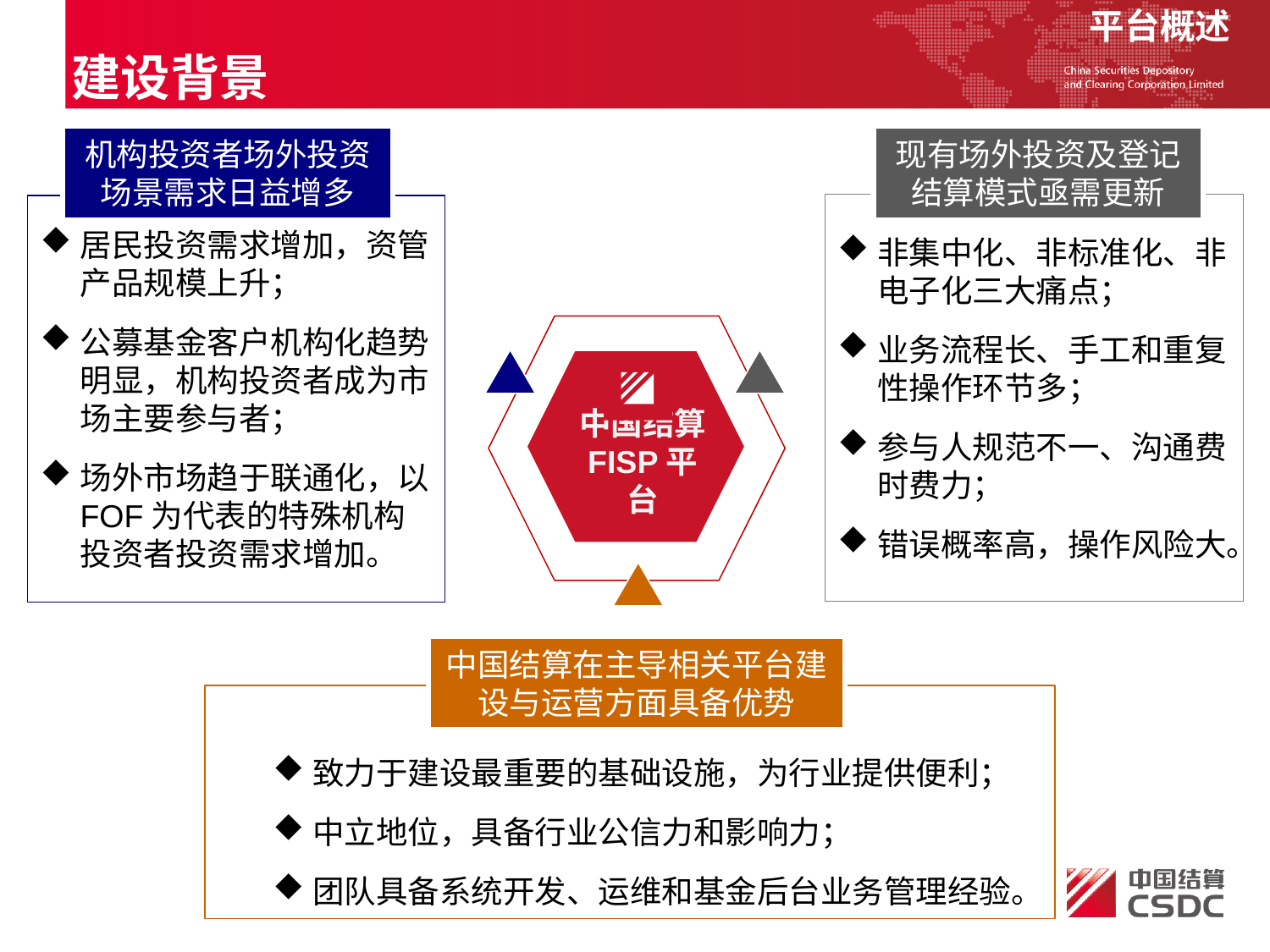

平台概述
建设背景
机构投资者场外投资场景需求日益增多
现有场外投资及登记结算模式亟需更新
非集中化、非标准化、非电子化三大痛点；
业务流程长、手工和重复性操作环节多；
参与人规范不一、沟通费时费力；
错误概率高，操作风险大。
居民投资需求增加，资管产品规模上升；
公募基金客户机构化趋势明显，机构投资者成为市场主要参与者；
场外市场趋于联通化，以FOF为代表的特殊机构投资者投资需求增加。

中国结算
FISP平台

中国结算在主导相关平台建设与运营方面具备优势

致力于建设最重要的基础设施，为行业提供便利；
中立地位，具备行业公信力和影响力；
团队具备系统开发、运维和基金后台业务管理经验。